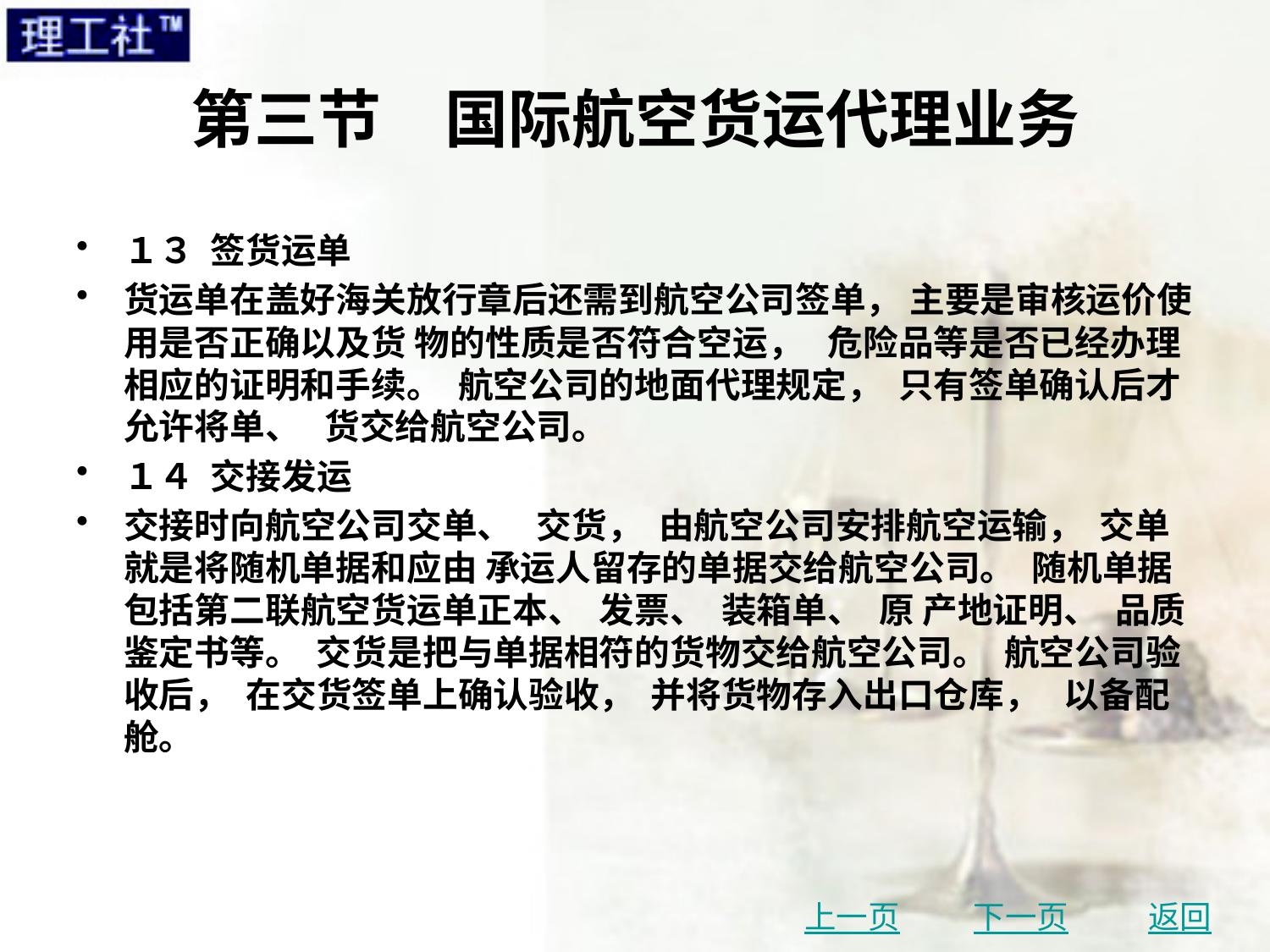

# 第三节　国际航空货运代理业务
１３  签货运单
货运单在盖好海关放行章后还需到航空公司签单， 主要是审核运价使用是否正确以及货 物的性质是否符合空运，   危险品等是否已经办理相应的证明和手续。  航空公司的地面代理规定，  只有签单确认后才允许将单、   货交给航空公司。
１４  交接发运
交接时向航空公司交单、   交货，  由航空公司安排航空运输，  交单就是将随机单据和应由 承运人留存的单据交给航空公司。  随机单据包括第二联航空货运单正本、  发票、  装箱单、  原 产地证明、  品质鉴定书等。  交货是把与单据相符的货物交给航空公司。  航空公司验收后，  在交货签单上确认验收，  并将货物存入出口仓库，   以备配舱。

上一页
下一页
返回